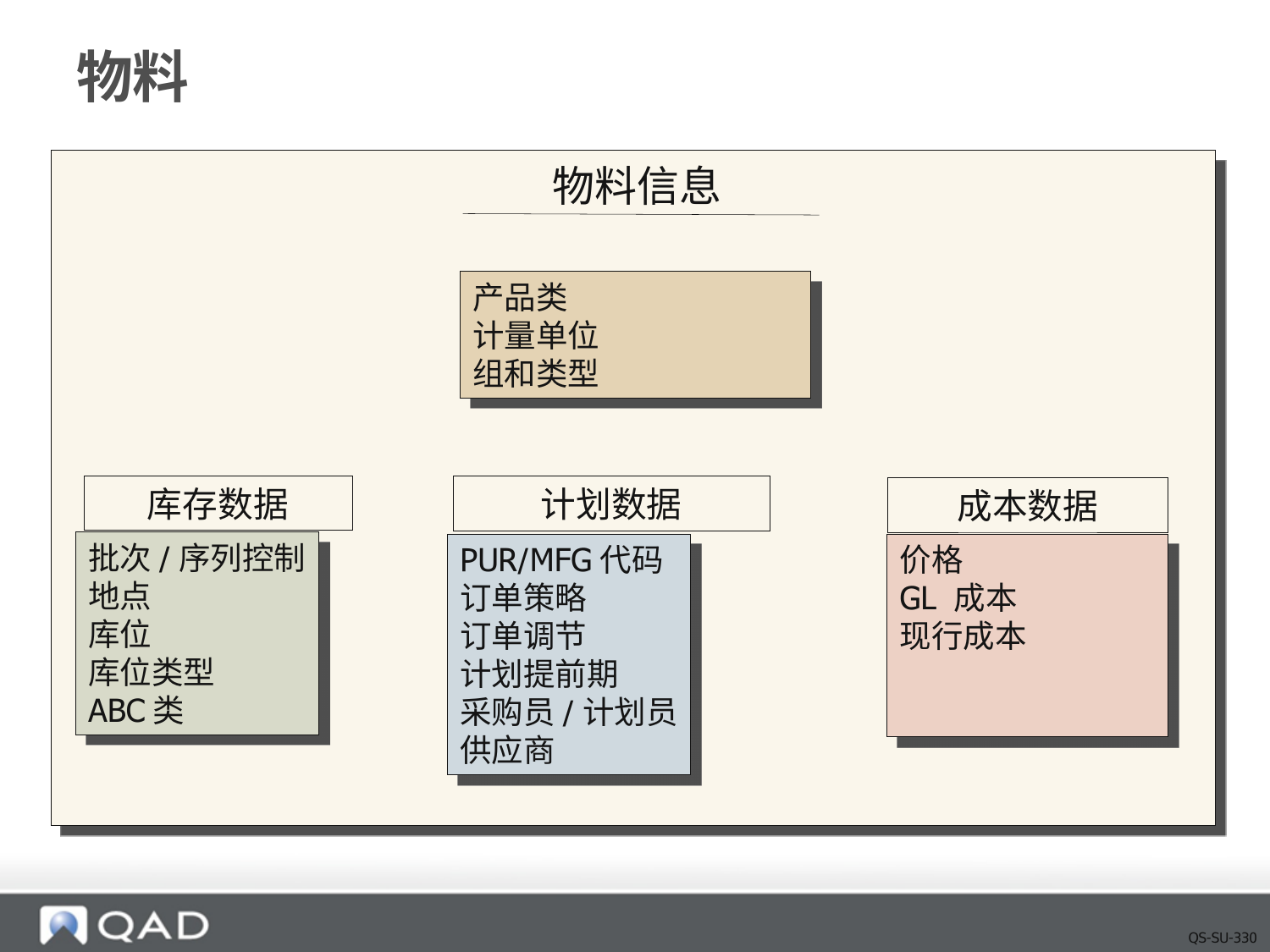

# 物料

物料信息

产品类
计量单位
组和类型
库存数据
计划数据
成本数据
批次/序列控制
地点
库位
库位类型
ABC类
PUR/MFG代码
订单策略
订单调节
计划提前期
采购员/计划员
供应商
价格
GL 成本
现行成本

QS-SU-330